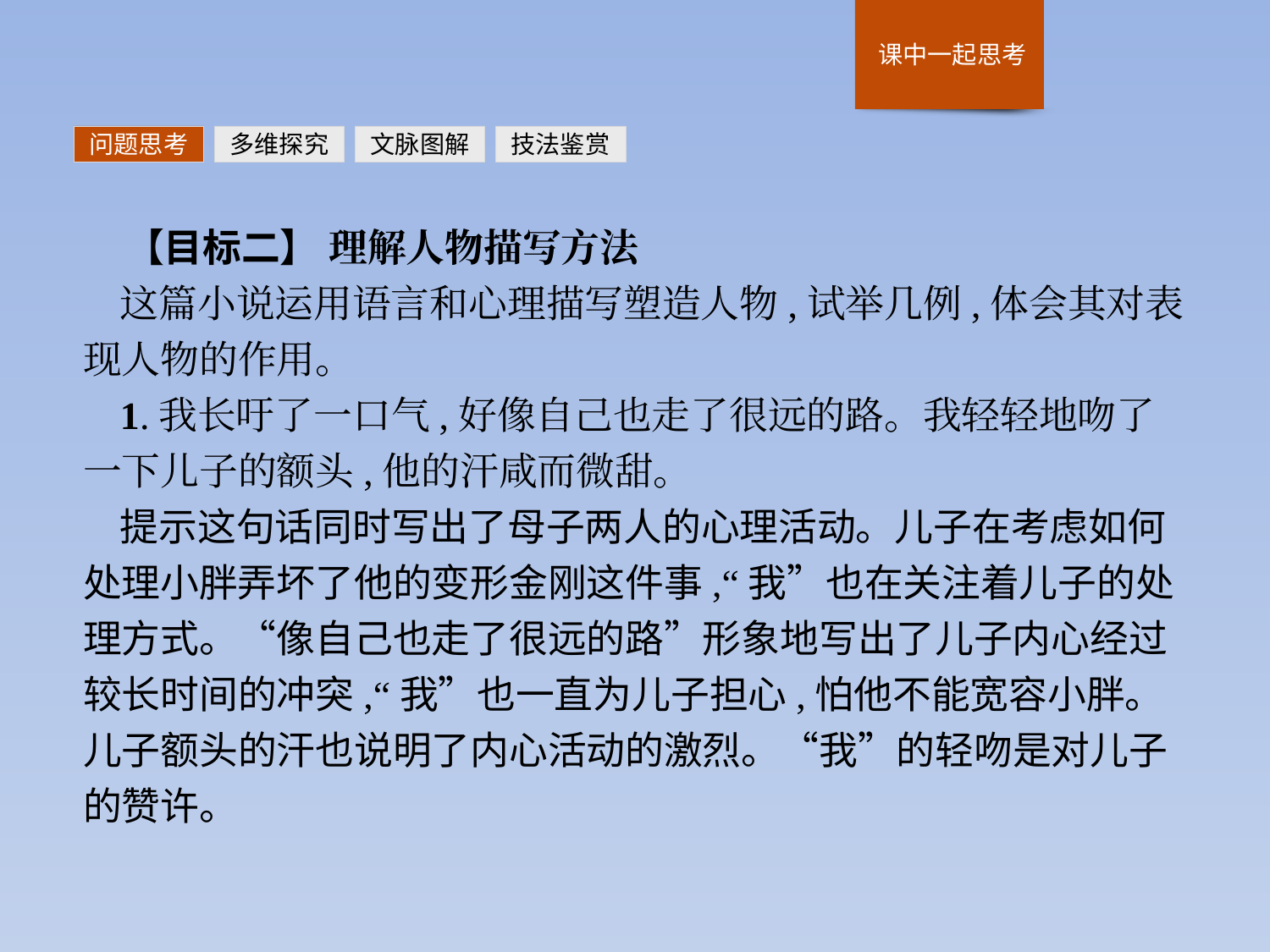

问题思考
多维探究
文脉图解
技法鉴赏
【目标二】 理解人物描写方法
这篇小说运用语言和心理描写塑造人物,试举几例,体会其对表现人物的作用。
1.我长吁了一口气,好像自己也走了很远的路。我轻轻地吻了一下儿子的额头,他的汗咸而微甜。
提示这句话同时写出了母子两人的心理活动。儿子在考虑如何处理小胖弄坏了他的变形金刚这件事,“我”也在关注着儿子的处理方式。“像自己也走了很远的路”形象地写出了儿子内心经过较长时间的冲突,“我”也一直为儿子担心,怕他不能宽容小胖。儿子额头的汗也说明了内心活动的激烈。“我”的轻吻是对儿子的赞许。